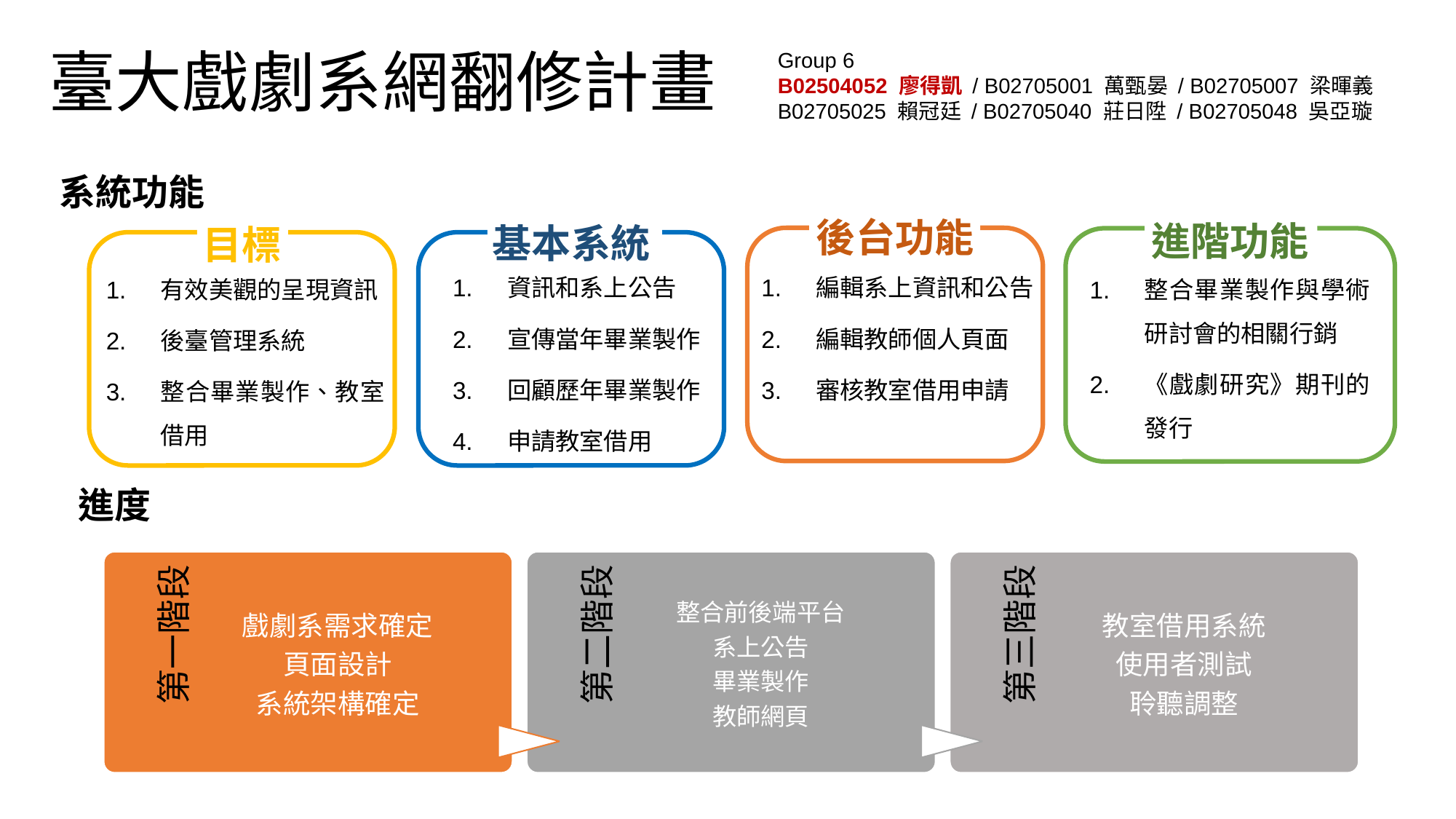

Group 6
B02504052 廖得凱 / B02705001 萬甄晏 / B02705007 梁暉義
B02705025 賴冠廷 / B02705040 莊日陞 / B02705048 吳亞璇
# 臺大戲劇系網翻修計畫
系統功能
後台功能
進階功能
基本系統
目標

編輯系上資訊和公告
編輯教師個人頁面
審核教室借用申請
資訊和系上公告
宣傳當年畢業製作
回顧歷年畢業製作
申請教室借用
有效美觀的呈現資訊
後臺管理系統
整合畢業製作、教室借用
整合畢業製作與學術研討會的相關行銷
《戲劇研究》期刊的發行
進度
第一階段
戲劇系需求確定
頁面設計
系統架構確定
第二階段
整合前後端平台
系上公告
畢業製作
教師網頁
第三階段
教室借用系統
使用者測試
聆聽調整